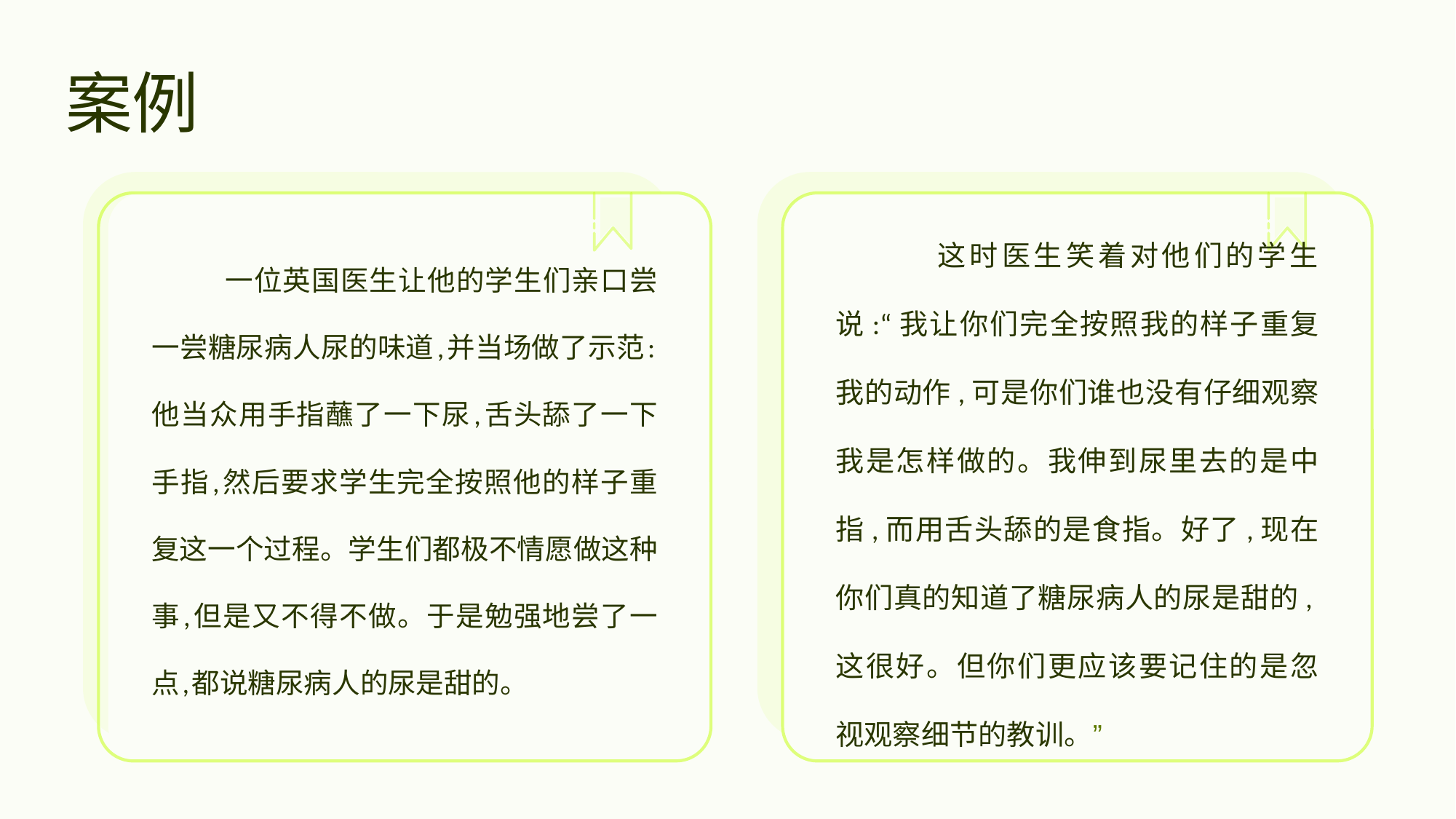

一位英国医生让他的学生们亲口尝一尝糖尿病人尿的味道,并当场做了示范:他当众用手指蘸了一下尿,舌头舔了一下手指,然后要求学生完全按照他的样子重复这一个过程。学生们都极不情愿做这种事,但是又不得不做。于是勉强地尝了一点,都说糖尿病人的尿是甜的。

        这时医生笑着对他们的学生说:“我让你们完全按照我的样子重复我的动作,可是你们谁也没有仔细观察我是怎样做的。我伸到尿里去的是中指,而用舌头舔的是食指。好了,现在你们真的知道了糖尿病人的尿是甜的,这很好。但你们更应该要记住的是忽视观察细节的教训。”

# 案例